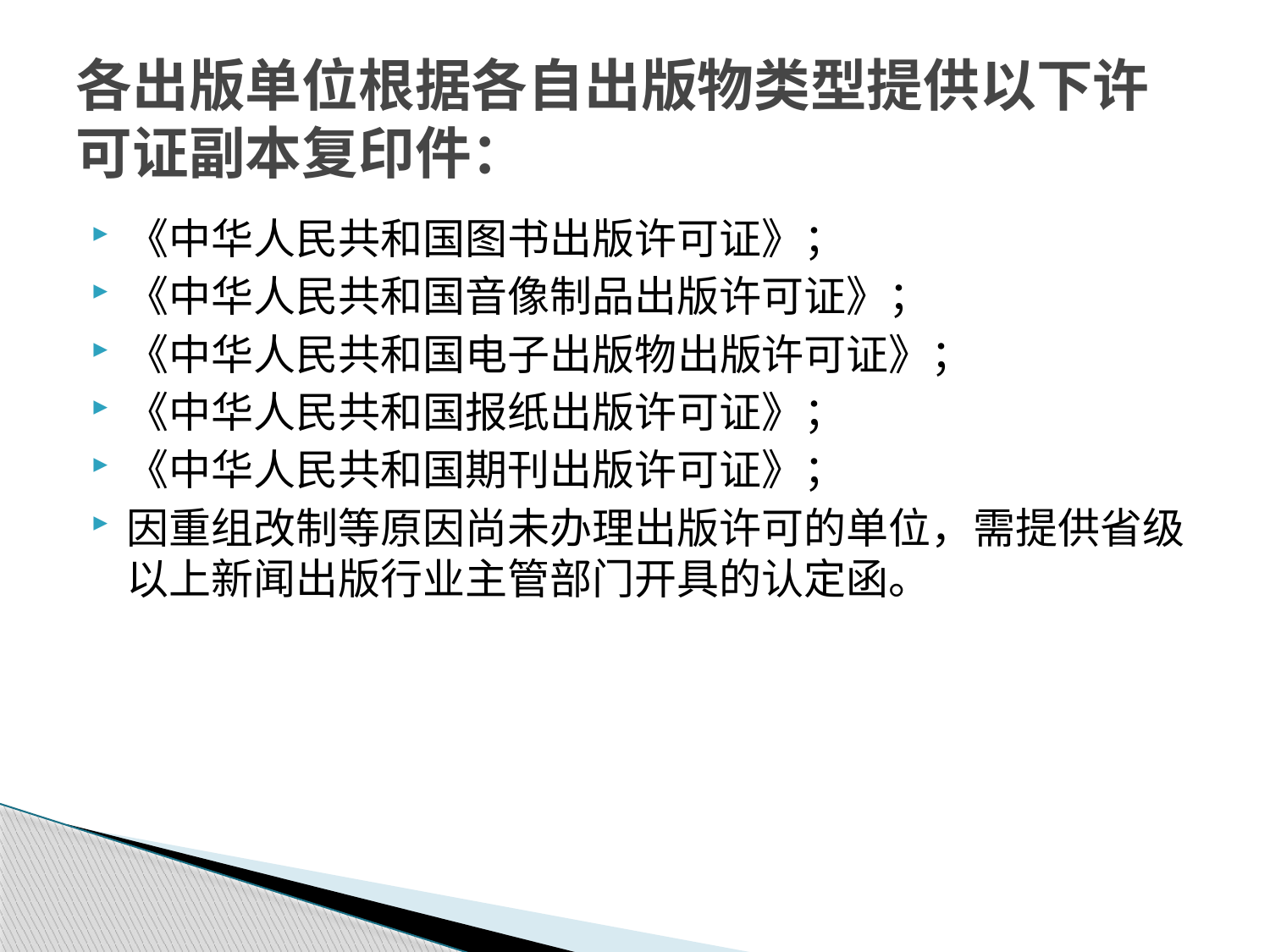

# 各出版单位根据各自出版物类型提供以下许可证副本复印件：
《中华人民共和国图书出版许可证》；
《中华人民共和国音像制品出版许可证》；
《中华人民共和国电子出版物出版许可证》；
《中华人民共和国报纸出版许可证》；
《中华人民共和国期刊出版许可证》；
因重组改制等原因尚未办理出版许可的单位，需提供省级以上新闻出版行业主管部门开具的认定函。